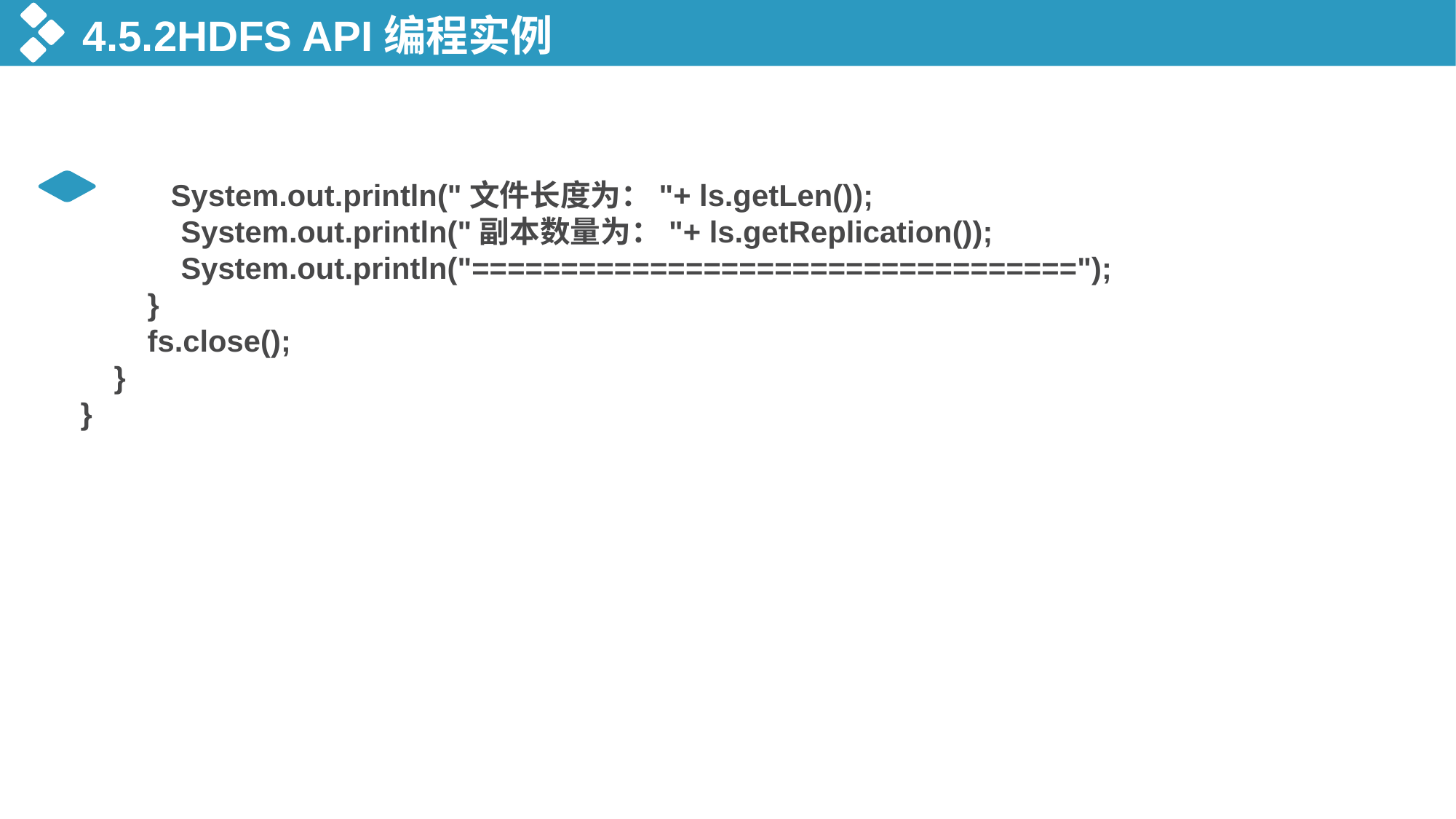

4.5.2HDFS API编程实例

           System.out.println("文件长度为："+ ls.getLen());
            System.out.println("副本数量为："+ ls.getReplication());
            System.out.println("==================================");
        }
        fs.close();
    }
}